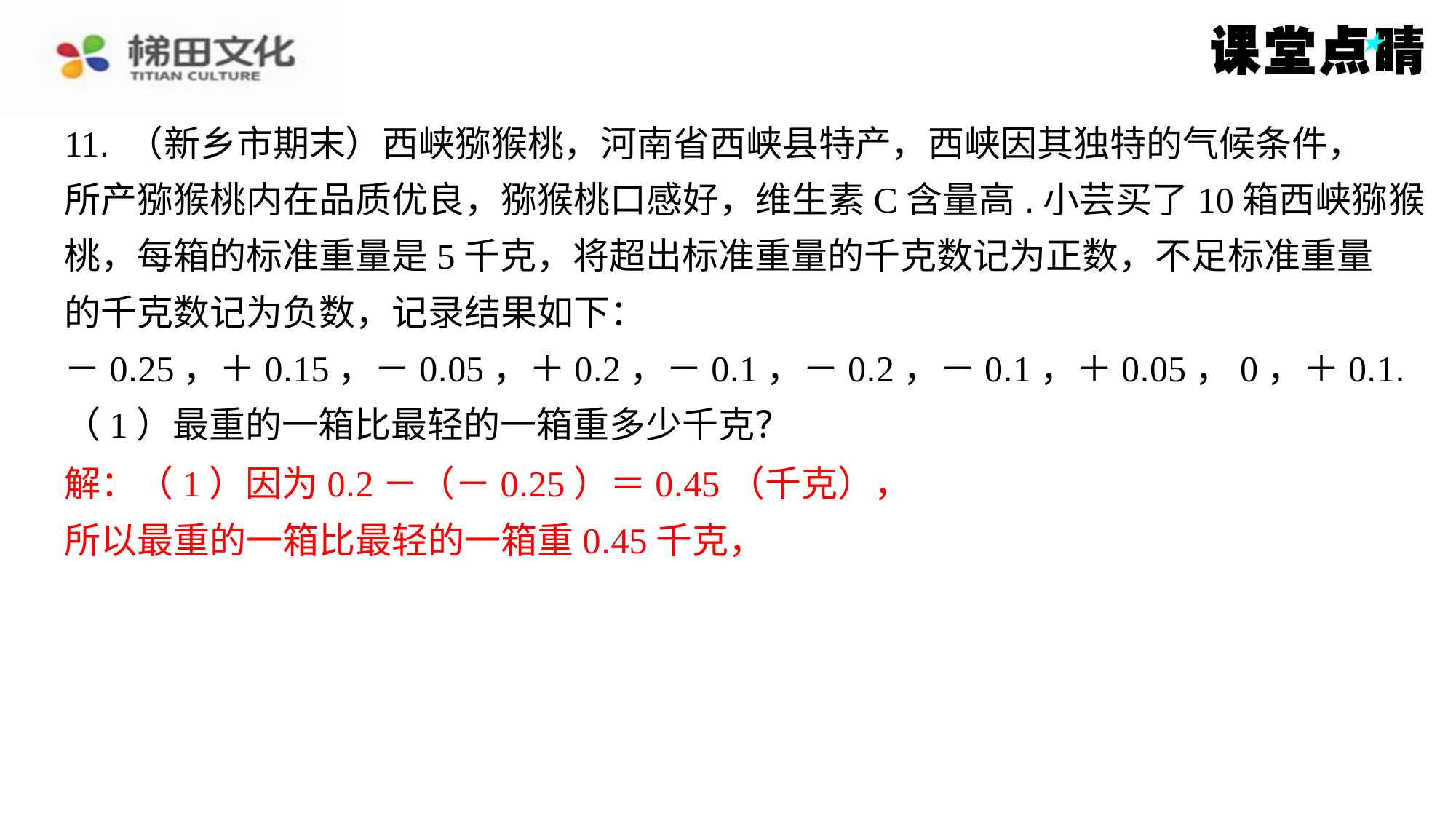

11. （新乡市期末）西峡猕猴桃，河南省西峡县特产，西峡因其独特的气候条件，
所产猕猴桃内在品质优良，猕猴桃口感好，维生素C含量高.小芸买了10箱西峡猕猴
桃，每箱的标准重量是5千克，将超出标准重量的千克数记为正数，不足标准重量
的千克数记为负数，记录结果如下：
－0.25，＋0.15，－0.05，＋0.2，－0.1，－0.2，－0.1，＋0.05，0，＋0.1.
（1）最重的一箱比最轻的一箱重多少千克？
解：（1）因为0.2－（－0.25）＝0.45（千克），
所以最重的一箱比最轻的一箱重0.45千克，
解：（1）因为0.2－（－0.25）＝0.45（千克），
所以最重的一箱比最轻的一箱重0.45千克，